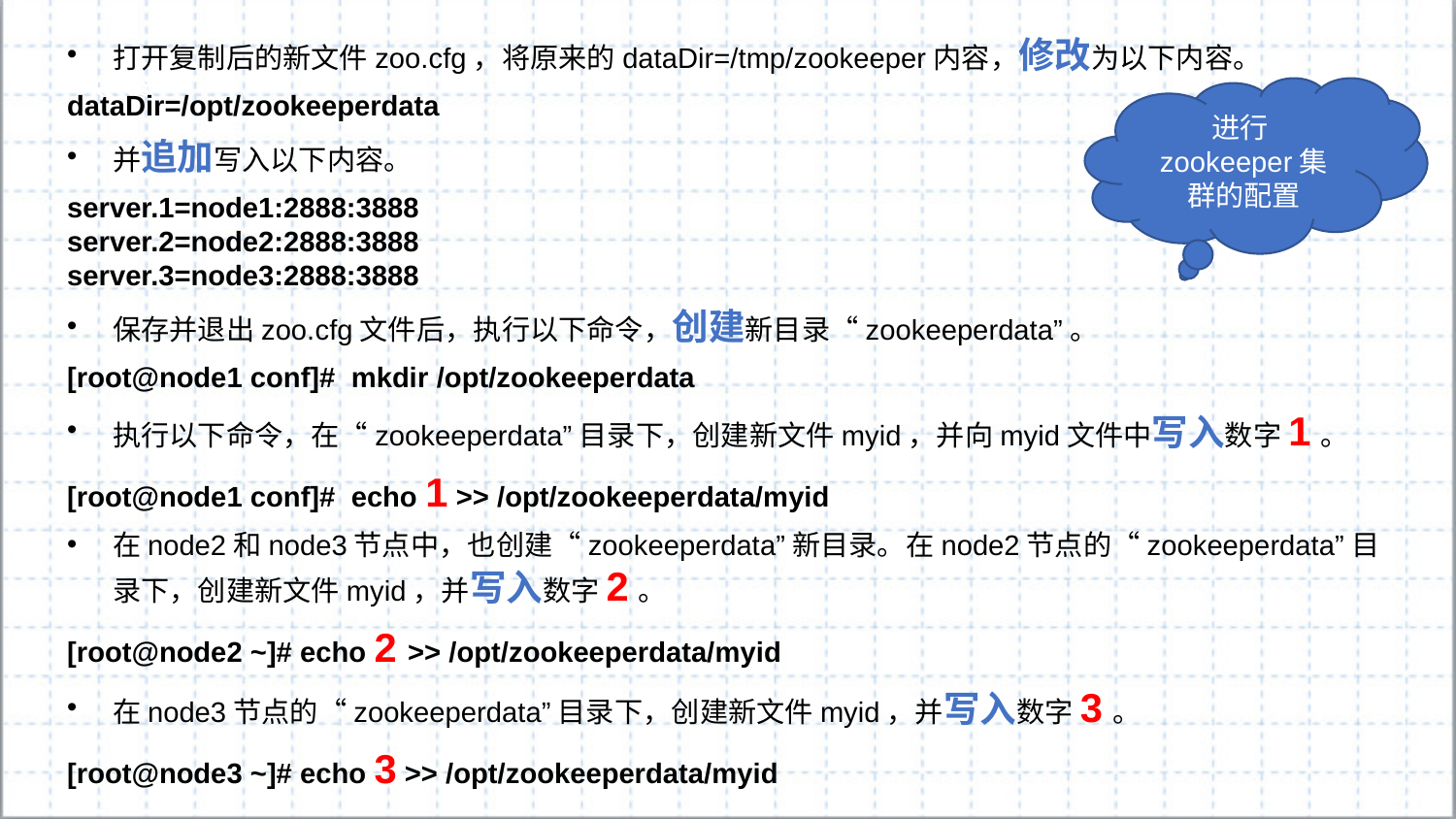

打开复制后的新文件zoo.cfg，将原来的dataDir=/tmp/zookeeper内容，修改为以下内容。
dataDir=/opt/zookeeperdata
并追加写入以下内容。
server.1=node1:2888:3888
server.2=node2:2888:3888
server.3=node3:2888:3888
保存并退出zoo.cfg文件后，执行以下命令，创建新目录“zookeeperdata”。
[root@node1 conf]#  mkdir /opt/zookeeperdata
执行以下命令，在“zookeeperdata”目录下，创建新文件myid，并向myid文件中写入数字1。
[root@node1 conf]#  echo 1 >> /opt/zookeeperdata/myid
在node2和node3节点中，也创建“zookeeperdata”新目录。在node2节点的“zookeeperdata”目录下，创建新文件myid，并写入数字2。
[root@node2 ~]# echo 2 >> /opt/zookeeperdata/myid
在node3节点的“zookeeperdata”目录下，创建新文件myid，并写入数字3。
[root@node3 ~]# echo 3 >> /opt/zookeeperdata/myid
进行zookeeper集群的配置